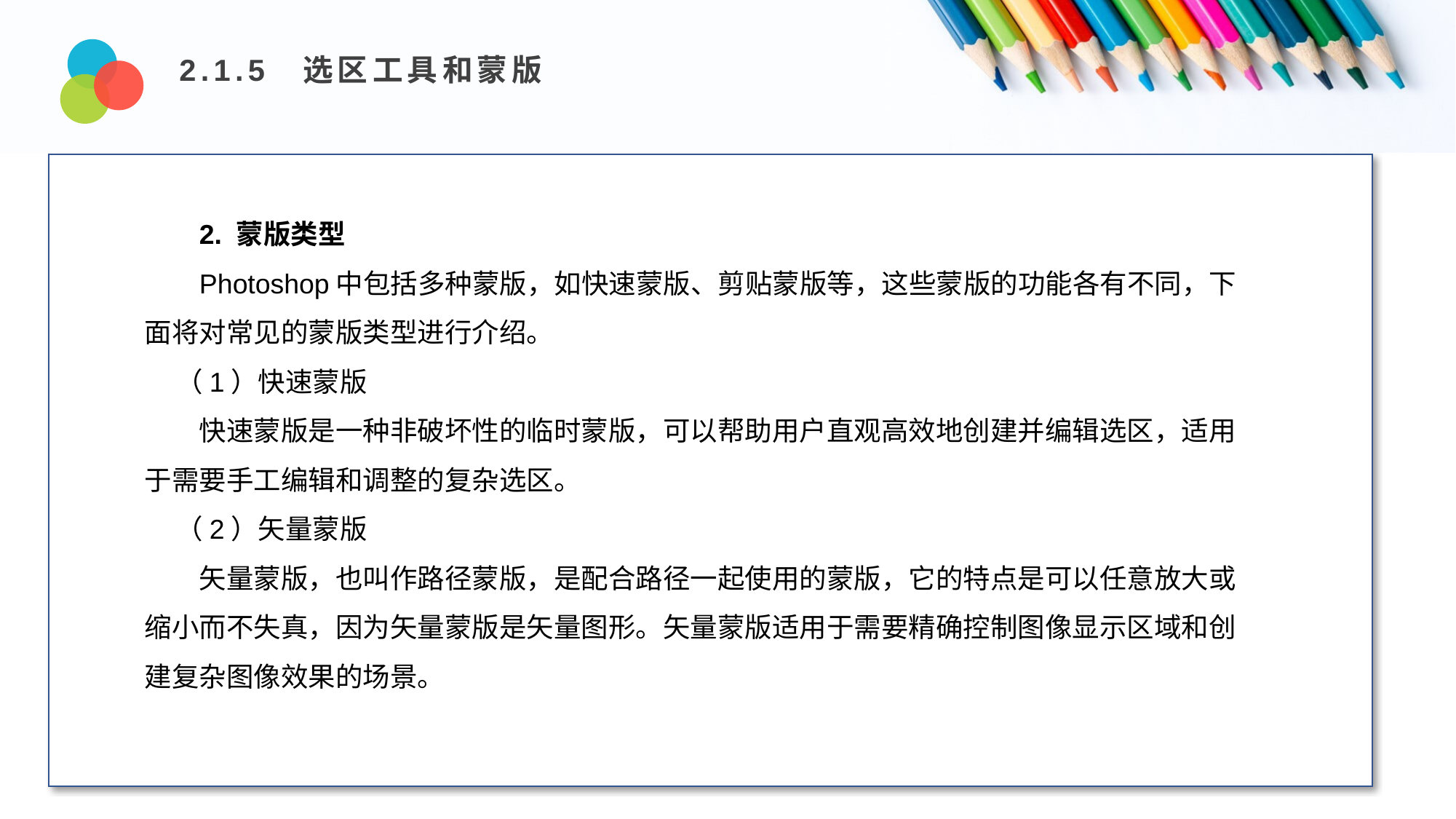

2.1.5  选区工具和蒙版
Design and Production
2. 蒙版类型
Photoshop中包括多种蒙版，如快速蒙版、剪贴蒙版等，这些蒙版的功能各有不同，下面将对常见的蒙版类型进行介绍。
     （1）快速蒙版
快速蒙版是一种非破坏性的临时蒙版，可以帮助用户直观高效地创建并编辑选区，适用于需要手工编辑和调整的复杂选区。
     （2）矢量蒙版
矢量蒙版，也叫作路径蒙版，是配合路径一起使用的蒙版，它的特点是可以任意放大或缩小而不失真，因为矢量蒙版是矢量图形。矢量蒙版适用于需要精确控制图像显示区域和创建复杂图像效果的场景。